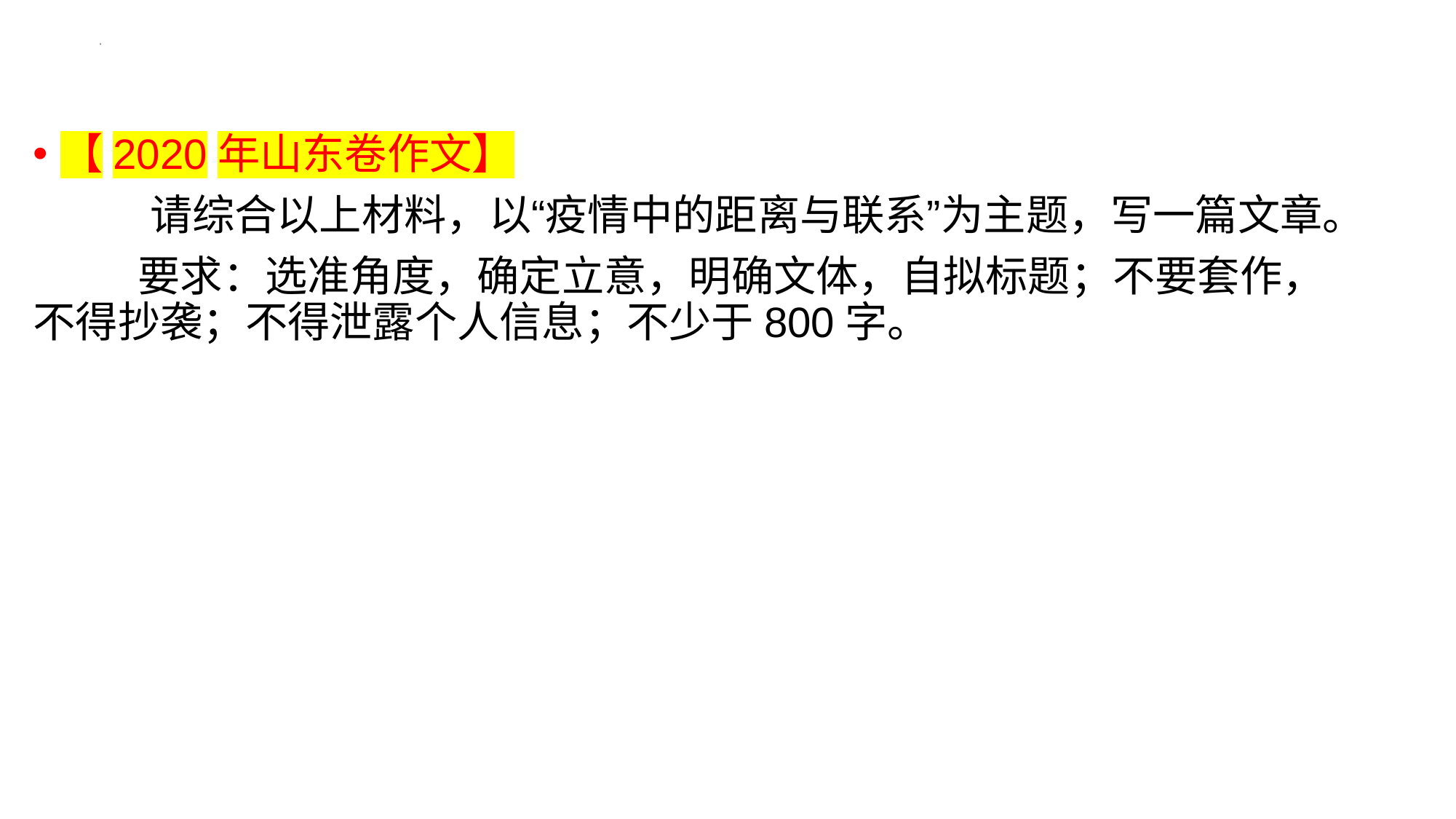

【2020年山东卷作文】
         请综合以上材料，以“疫情中的距离与联系”为主题，写一篇文章。
        要求：选准角度，确定立意，明确文体，自拟标题；不要套作，不得抄袭；不得泄露个人信息；不少于800字。